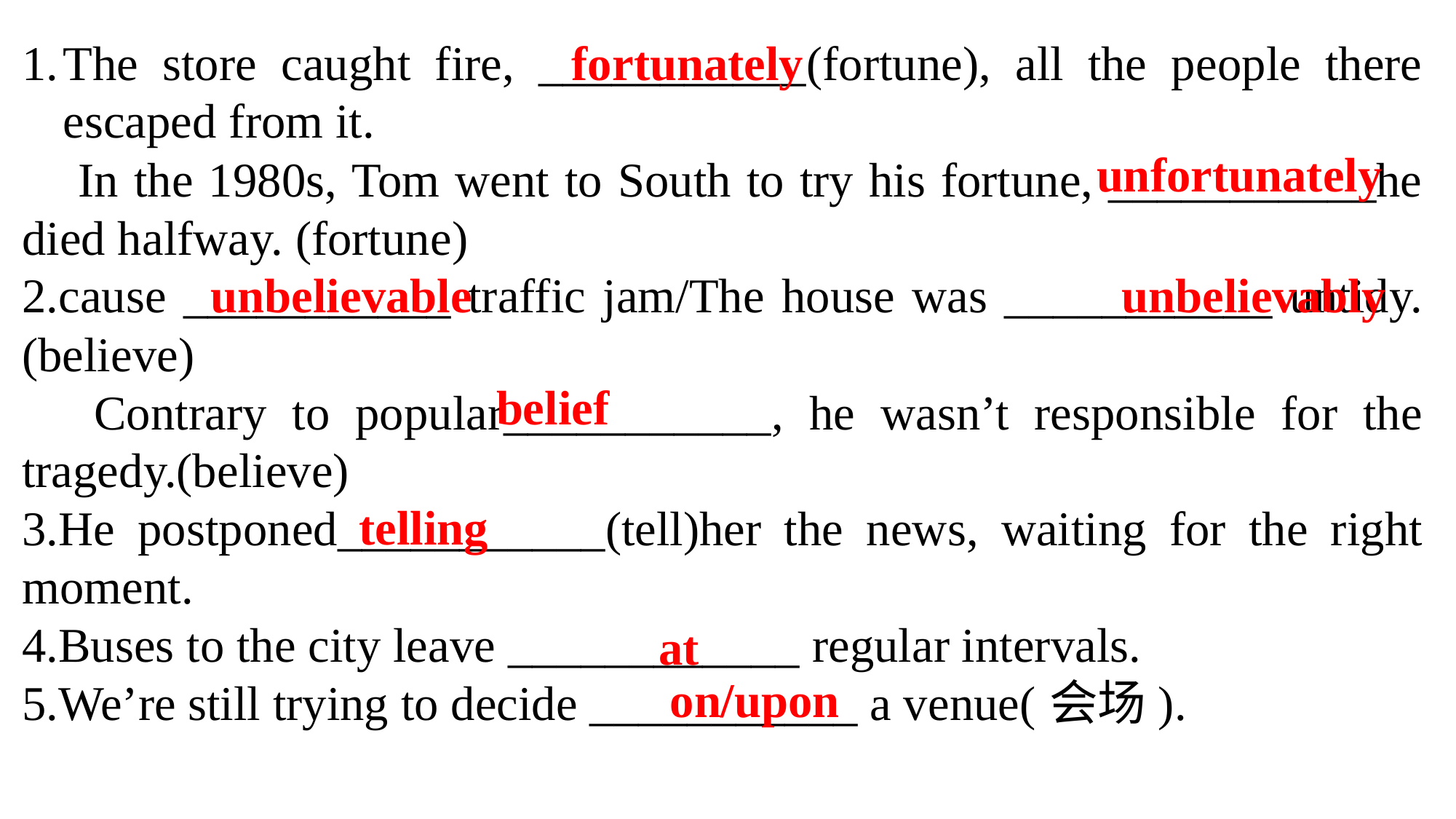

The store caught fire, ___________(fortune), all the people there escaped from it.
    In the 1980s, Tom went to South to try his fortune, ___________he died halfway. (fortune)
2.cause ___________ traffic jam/The house was ___________ untidy.(believe)
   Contrary to popular___________, he wasn’t responsible for the tragedy.(believe)
3.He postponed___________(tell)her the news, waiting for the right moment.
4.Buses to the city leave ____________ regular intervals.
5.We’re still trying to decide ___________ a venue(会场).
fortunately
unfortunately
unbelievably
unbelievable
belief
telling
at
on/upon